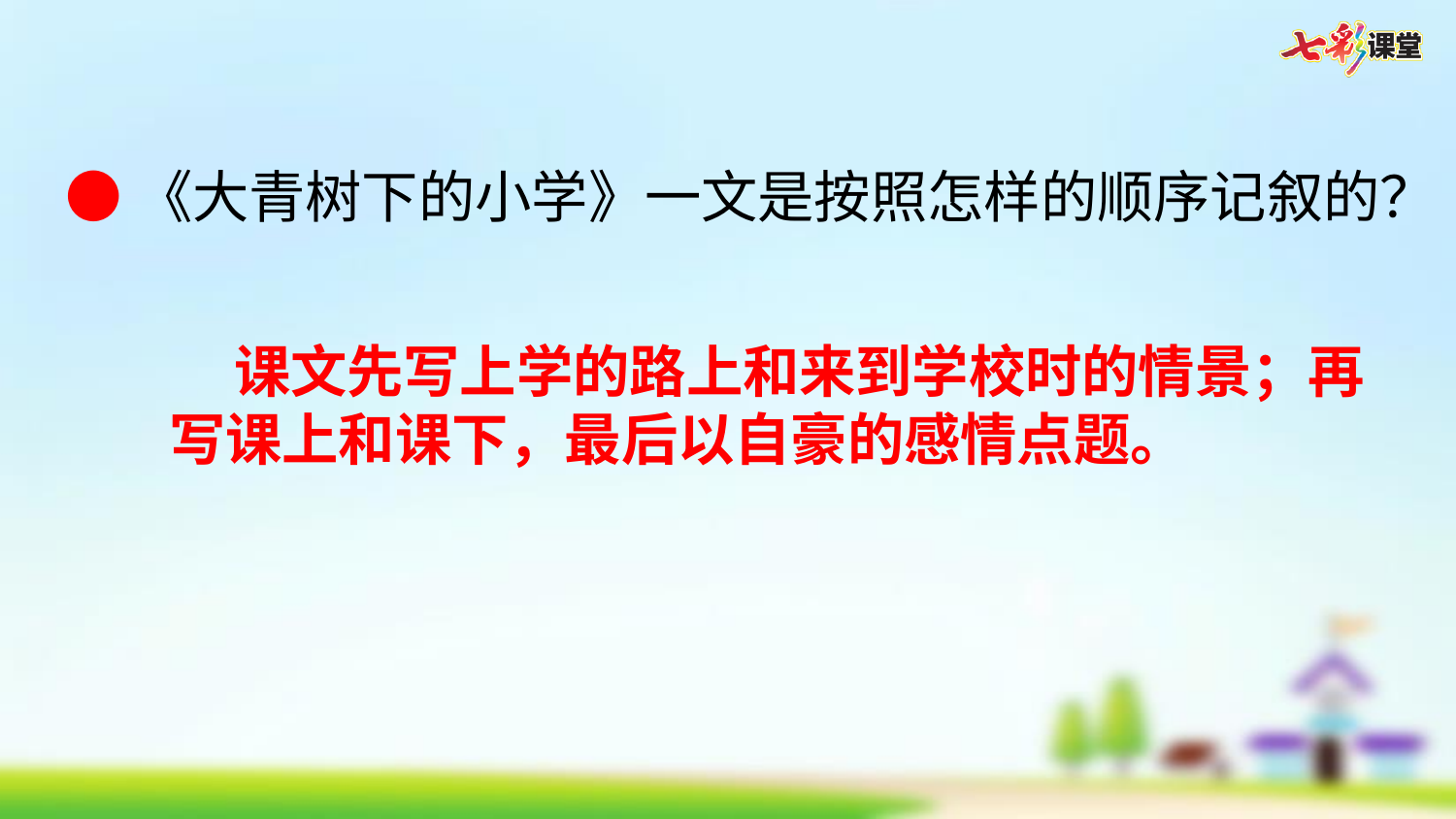

●《大青树下的小学》一文是按照怎样的顺序记叙的？
    课文先写上学的路上和来到学校时的情景；再写课上和课下，最后以自豪的感情点题。